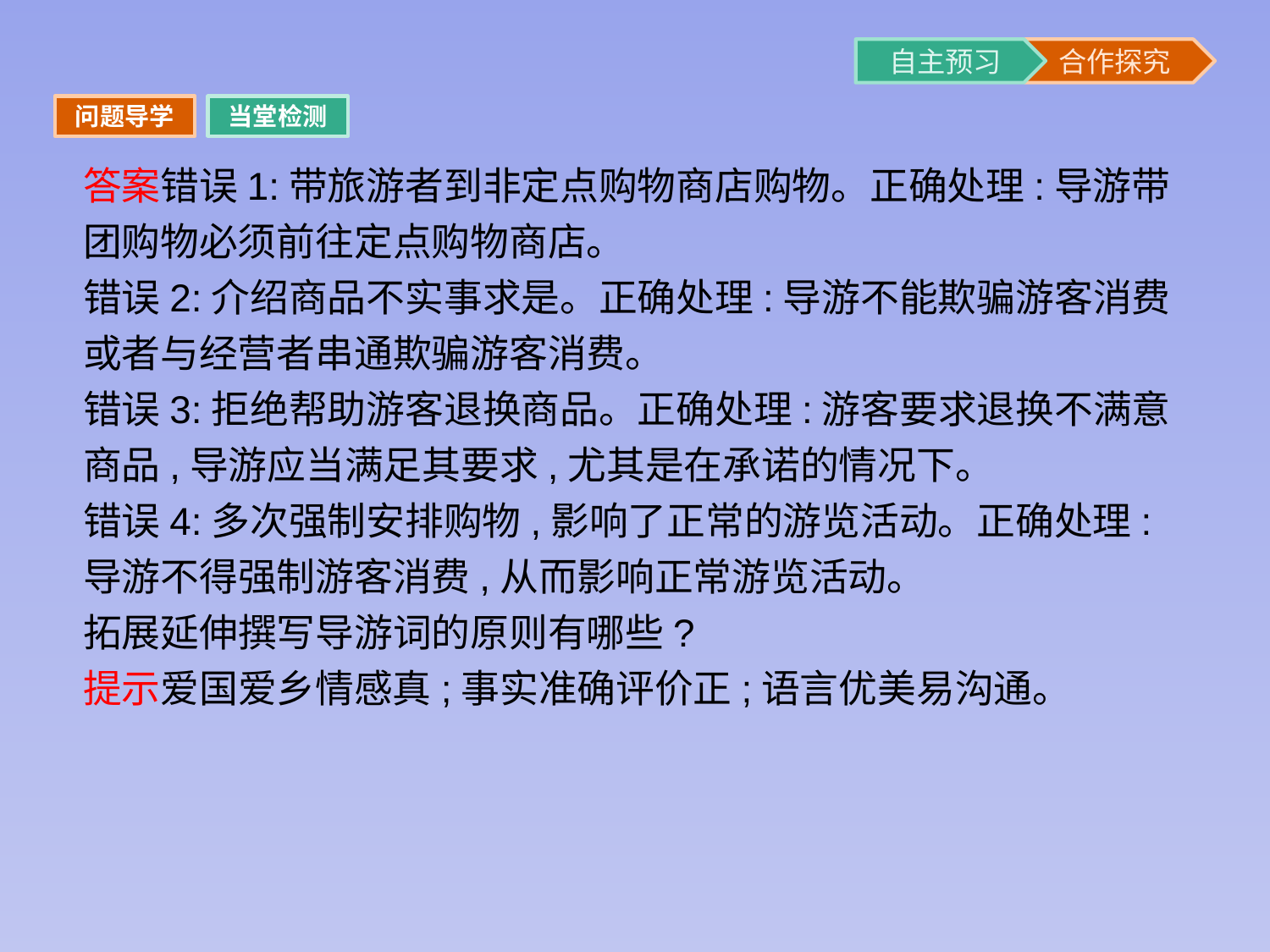

问题导学
当堂检测
答案错误1:带旅游者到非定点购物商店购物。正确处理:导游带团购物必须前往定点购物商店。
错误2:介绍商品不实事求是。正确处理:导游不能欺骗游客消费或者与经营者串通欺骗游客消费。
错误3:拒绝帮助游客退换商品。正确处理:游客要求退换不满意商品,导游应当满足其要求,尤其是在承诺的情况下。
错误4:多次强制安排购物,影响了正常的游览活动。正确处理:导游不得强制游客消费,从而影响正常游览活动。
拓展延伸撰写导游词的原则有哪些?
提示爱国爱乡情感真;事实准确评价正;语言优美易沟通。